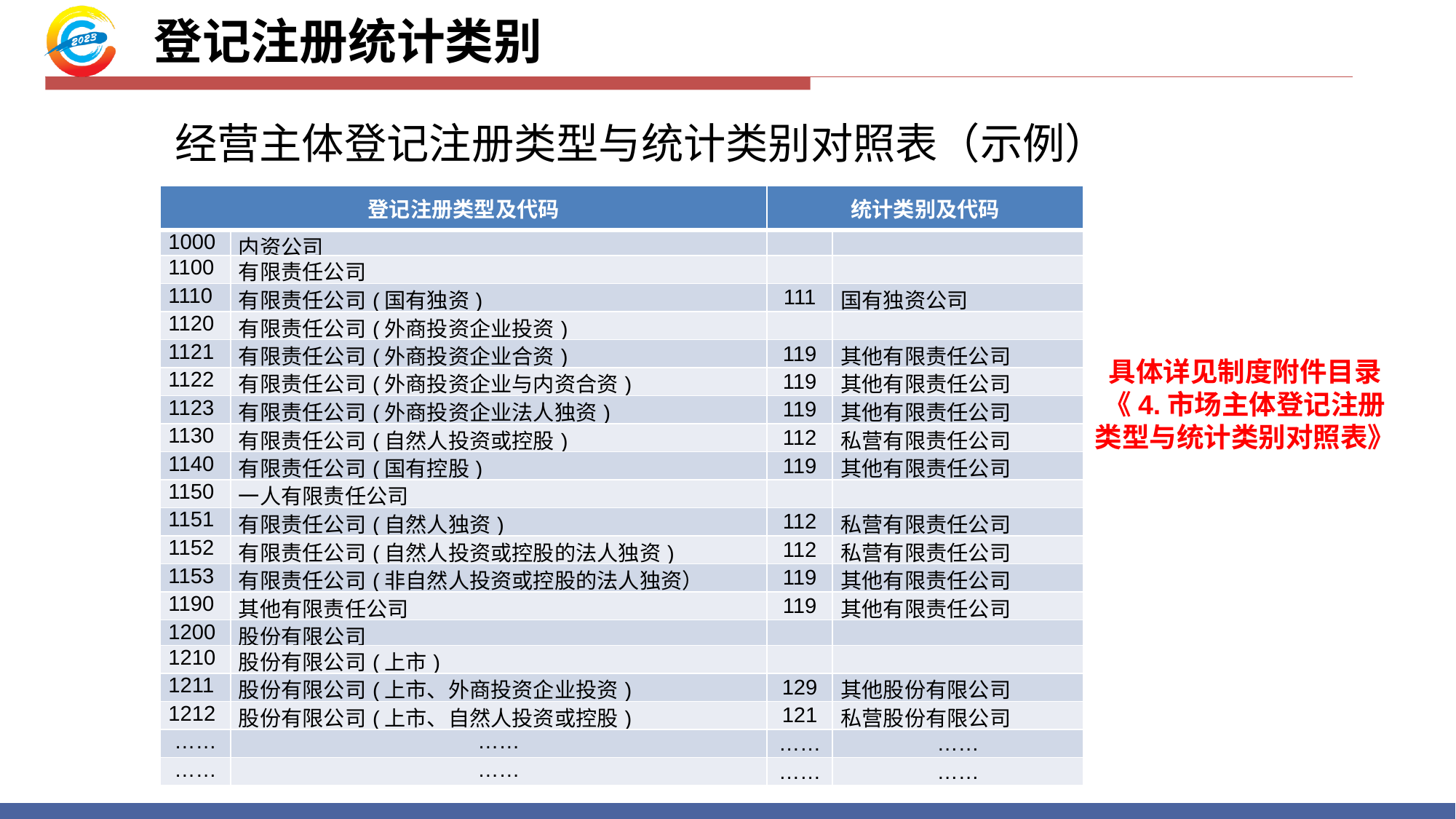

登记注册统计类别
经营主体登记注册类型与统计类别对照表（示例）
农民专业合作社（联合社）
| 登记注册类型及代码 |  | 统计类别及代码 |  |
| --- | --- | --- | --- |
| 1000 | 内资公司 |  |  |
| 1100 | 有限责任公司 |  |  |
| 1110 | 有限责任公司(国有独资) | 111 | 国有独资公司 |
| 1120 | 有限责任公司(外商投资企业投资) |  |  |
| 1121 | 有限责任公司(外商投资企业合资) | 119 | 其他有限责任公司 |
| 1122 | 有限责任公司(外商投资企业与内资合资) | 119 | 其他有限责任公司 |
| 1123 | 有限责任公司(外商投资企业法人独资) | 119 | 其他有限责任公司 |
| 1130 | 有限责任公司(自然人投资或控股) | 112 | 私营有限责任公司 |
| 1140 | 有限责任公司(国有控股) | 119 | 其他有限责任公司 |
| 1150 | 一人有限责任公司 |  |  |
| 1151 | 有限责任公司(自然人独资) | 112 | 私营有限责任公司 |
| 1152 | 有限责任公司(自然人投资或控股的法人独资) | 112 | 私营有限责任公司 |
| 1153 | 有限责任公司(非自然人投资或控股的法人独资） | 119 | 其他有限责任公司 |
| 1190 | 其他有限责任公司 | 119 | 其他有限责任公司 |
| 1200 | 股份有限公司 |  |  |
| 1210 | 股份有限公司(上市) |  |  |
| 1211 | 股份有限公司(上市、外商投资企业投资) | 129 | 其他股份有限公司 |
| 1212 | 股份有限公司(上市、自然人投资或控股) | 121 | 私营股份有限公司 |
| …… | …… | …… | …… |
| …… | …… | …… | …… |
具体详见制度附件目录《4.市场主体登记注册类型与统计类别对照表》
其他市场主体